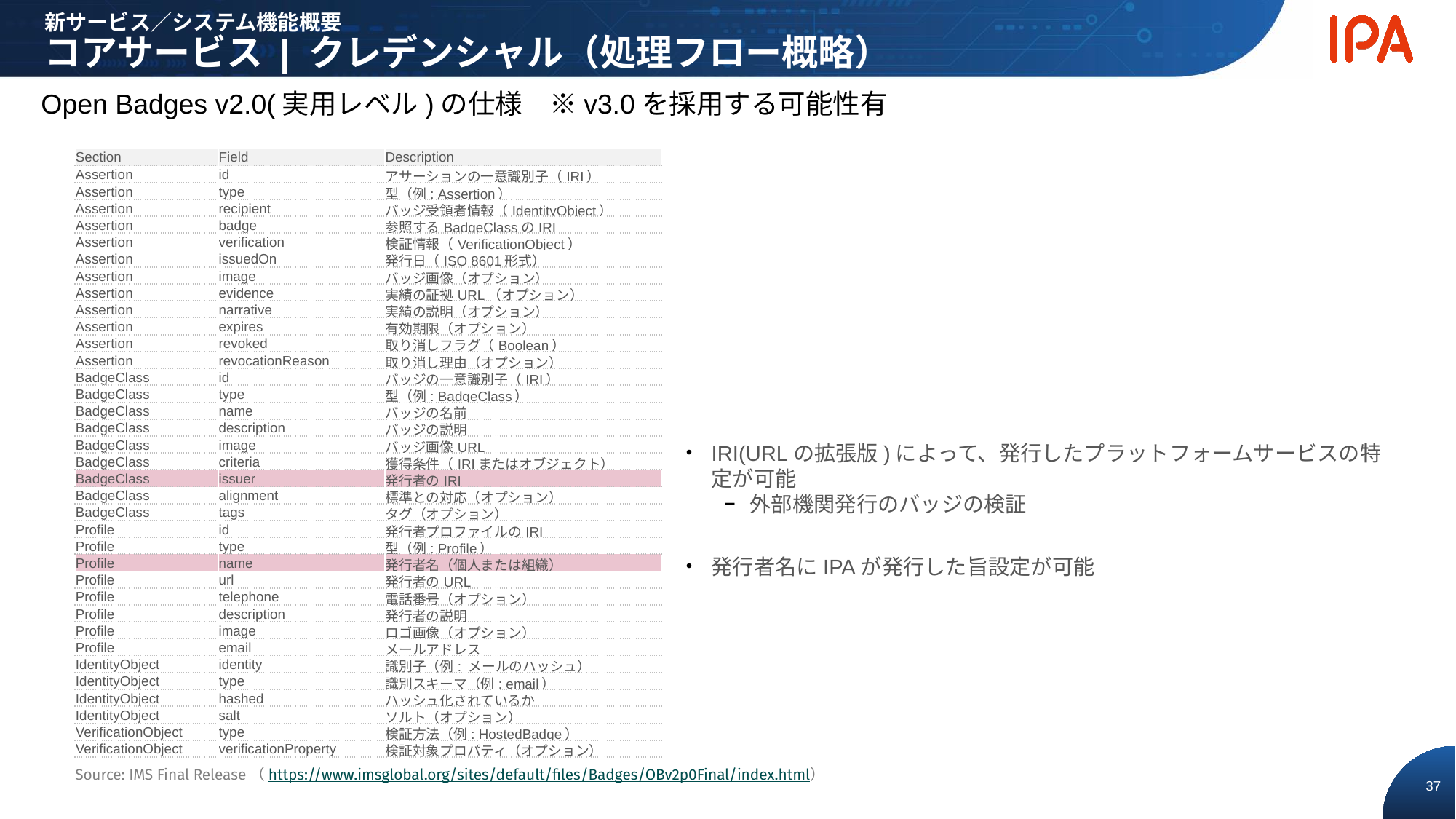

新サービス／システム機能概要
コアサービス | クレデンシャル（処理フロー概略）
Open Badges v2.0(実用レベル)の仕様　※v3.0を採用する可能性有
| Section | Field | Description |
| --- | --- | --- |
| Assertion | id | アサーションの一意識別子（IRI） |
| Assertion | type | 型（例: Assertion） |
| Assertion | recipient | バッジ受領者情報（IdentityObject） |
| Assertion | badge | 参照するBadgeClassのIRI |
| Assertion | verification | 検証情報（VerificationObject） |
| Assertion | issuedOn | 発行日（ISO 8601形式） |
| Assertion | image | バッジ画像（オプション） |
| Assertion | evidence | 実績の証拠URL（オプション） |
| Assertion | narrative | 実績の説明（オプション） |
| Assertion | expires | 有効期限（オプション） |
| Assertion | revoked | 取り消しフラグ（Boolean） |
| Assertion | revocationReason | 取り消し理由（オプション） |
| BadgeClass | id | バッジの一意識別子（IRI） |
| BadgeClass | type | 型（例: BadgeClass） |
| BadgeClass | name | バッジの名前 |
| BadgeClass | description | バッジの説明 |
| BadgeClass | image | バッジ画像URL |
| BadgeClass | criteria | 獲得条件（IRIまたはオブジェクト） |
| BadgeClass | issuer | 発行者のIRI |
| BadgeClass | alignment | 標準との対応（オプション） |
| BadgeClass | tags | タグ（オプション） |
| Profile | id | 発行者プロファイルのIRI |
| Profile | type | 型（例: Profile） |
| Profile | name | 発行者名（個人または組織） |
| Profile | url | 発行者のURL |
| Profile | telephone | 電話番号（オプション） |
| Profile | description | 発行者の説明 |
| Profile | image | ロゴ画像（オプション） |
| Profile | email | メールアドレス |
| IdentityObject | identity | 識別子（例: メールのハッシュ） |
| IdentityObject | type | 識別スキーマ（例: email） |
| IdentityObject | hashed | ハッシュ化されているか |
| IdentityObject | salt | ソルト（オプション） |
| VerificationObject | type | 検証方法（例: HostedBadge） |
| VerificationObject | verificationProperty | 検証対象プロパティ（オプション） |

IRI(URLの拡張版)によって、発行したプラットフォームサービスの特定が可能
外部機関発行のバッジの検証

発行者名にIPAが発行した旨設定が可能
Source: IMS Final Release（https://www.imsglobal.org/sites/default/files/Badges/OBv2p0Final/index.html）